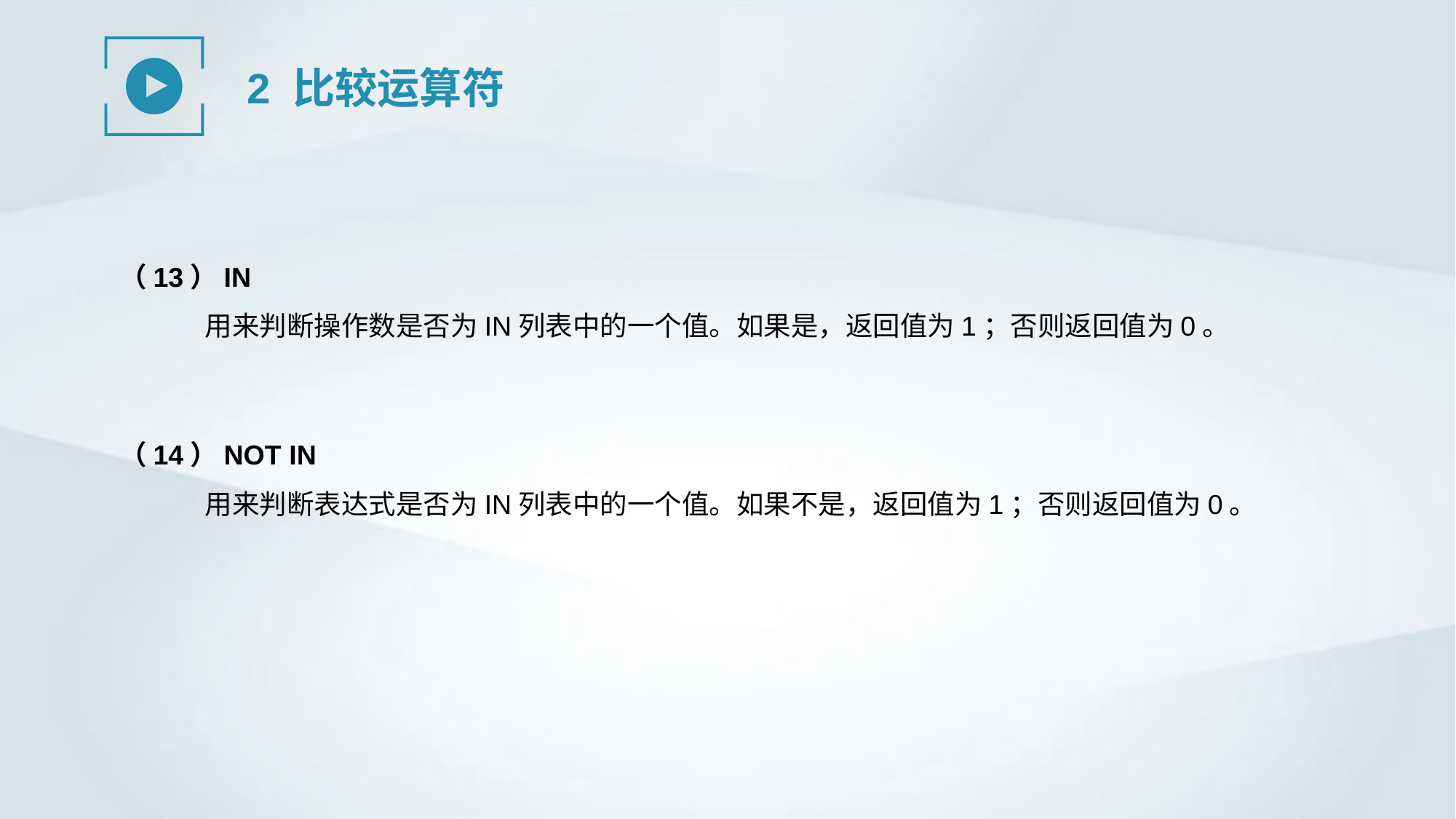

2 比较运算符
（13）IN
用来判断操作数是否为IN列表中的一个值。如果是，返回值为1；否则返回值为0。
（14）NOT IN
用来判断表达式是否为IN列表中的一个值。如果不是，返回值为1；否则返回值为0。